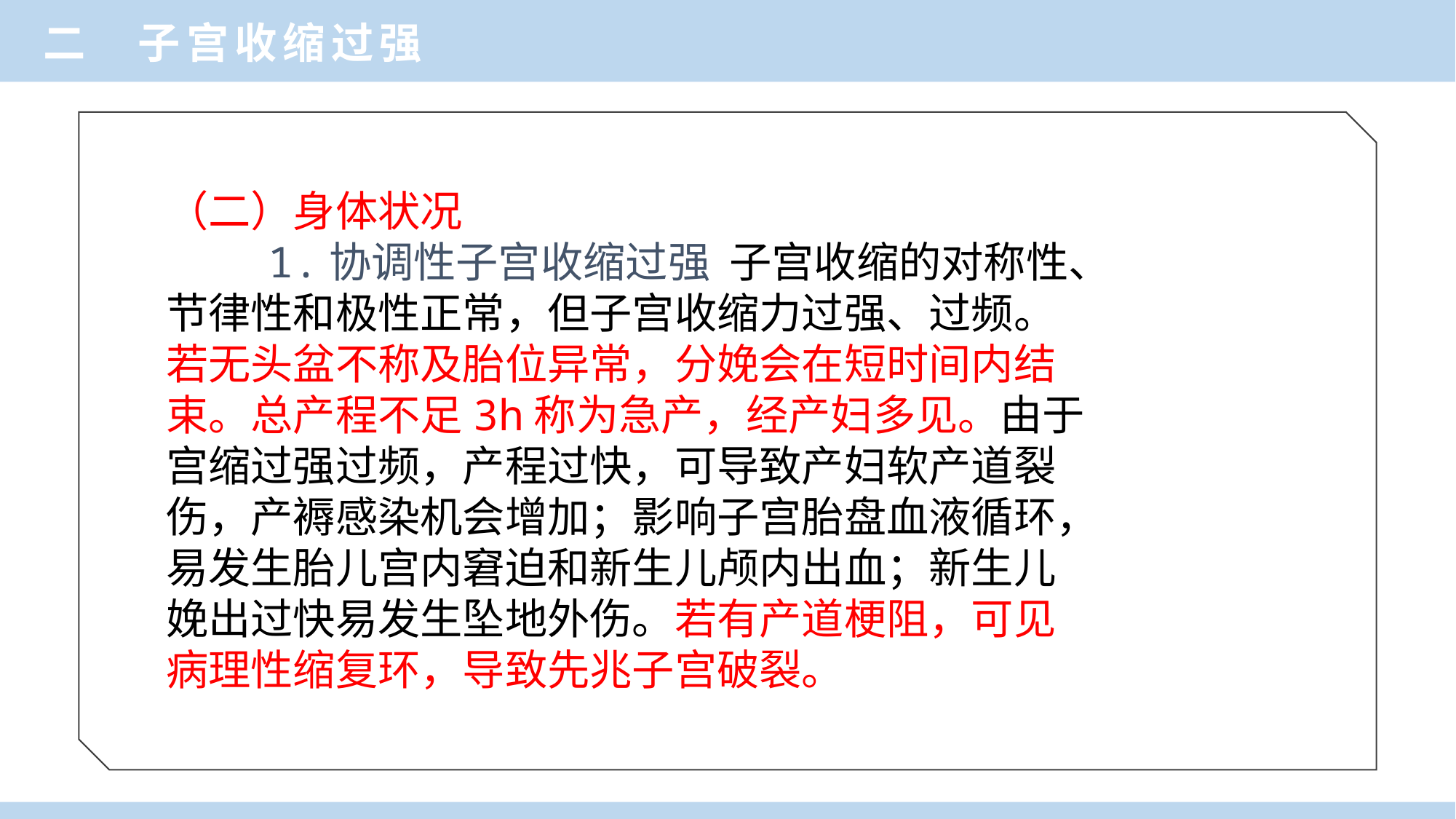

二   子宫收缩过强

（二）身体状况
    1.协调性子宫收缩过强  子宫收缩的对称性、
节律性和极性正常，但子宫收缩力过强、过频。
若无头盆不称及胎位异常，分娩会在短时间内结
束。总产程不足3h称为急产，经产妇多见。由于
宫缩过强过频，产程过快，可导致产妇软产道裂
伤，产褥感染机会增加；影响子宫胎盘血液循环，
易发生胎儿宫内窘迫和新生儿颅内出血；新生儿
娩出过快易发生坠地外伤。若有产道梗阻，可见
病理性缩复环，导致先兆子宫破裂。